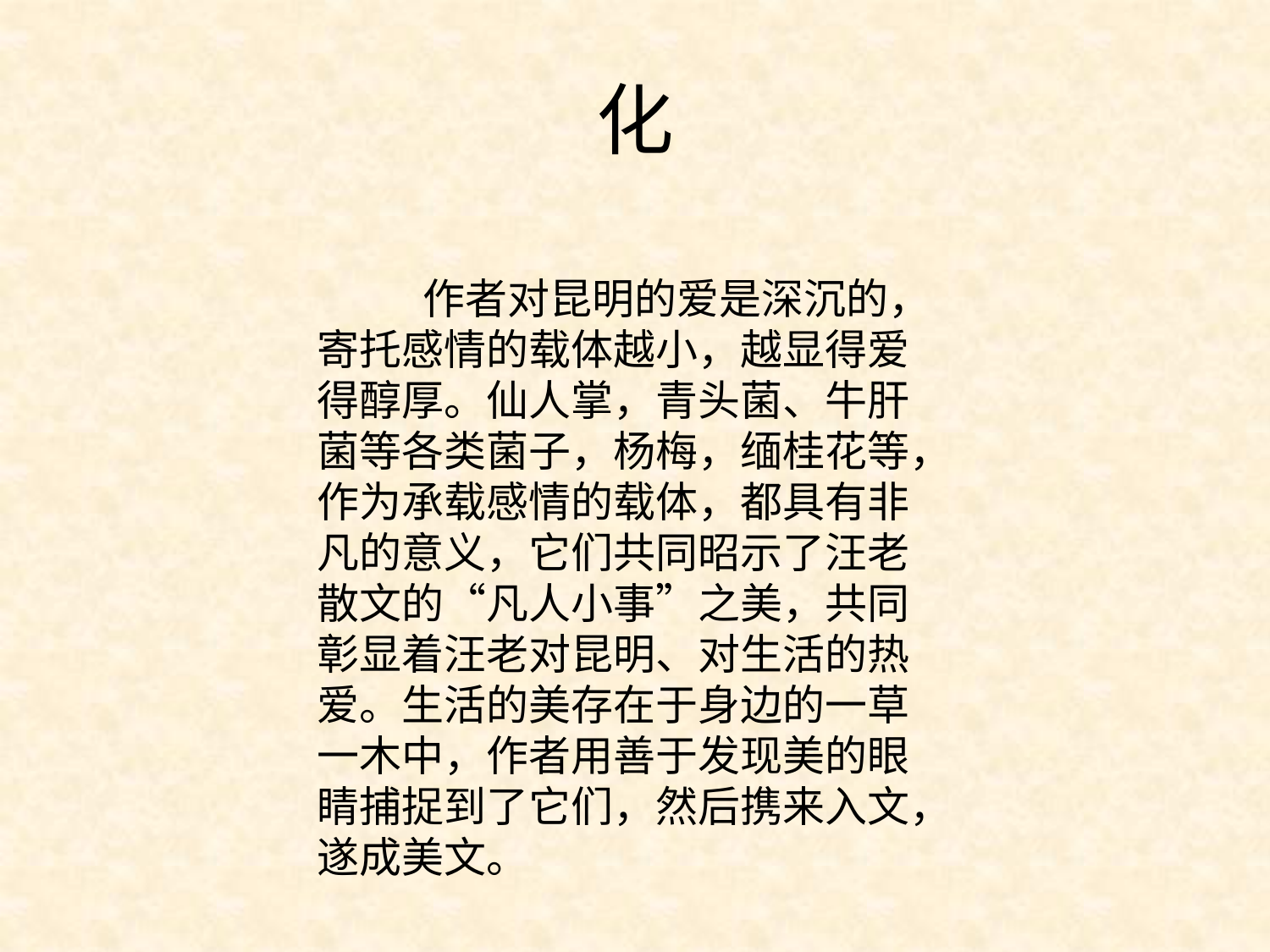

# 化
          作者对昆明的爱是深沉的，寄托感情的载体越小，越显得爱得醇厚。仙人掌，青头菌、牛肝菌等各类菌子，杨梅，缅桂花等，作为承载感情的载体，都具有非凡的意义，它们共同昭示了汪老散文的“凡人小事”之美，共同彰显着汪老对昆明、对生活的热爱。生活的美存在于身边的一草一木中，作者用善于发现美的眼睛捕捉到了它们，然后携来入文，遂成美文。